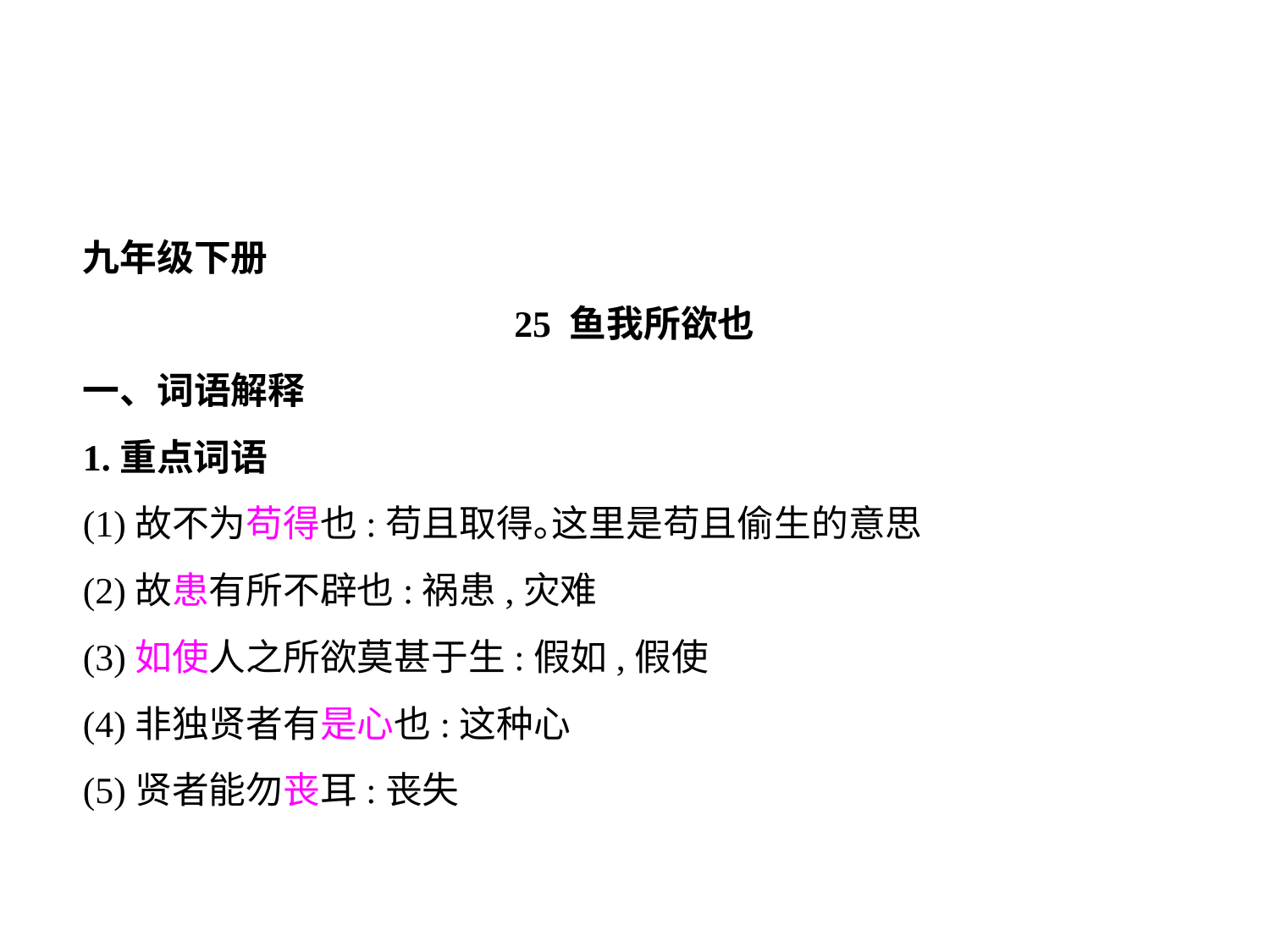

九年级下册
25 鱼我所欲也
一、词语解释
1.重点词语
(1)故不为苟得也:苟且取得｡这里是苟且偷生的意思
(2)故患有所不辟也:祸患,灾难
(3)如使人之所欲莫甚于生:假如,假使
(4)非独贤者有是心也:这种心
(5)贤者能勿丧耳:丧失